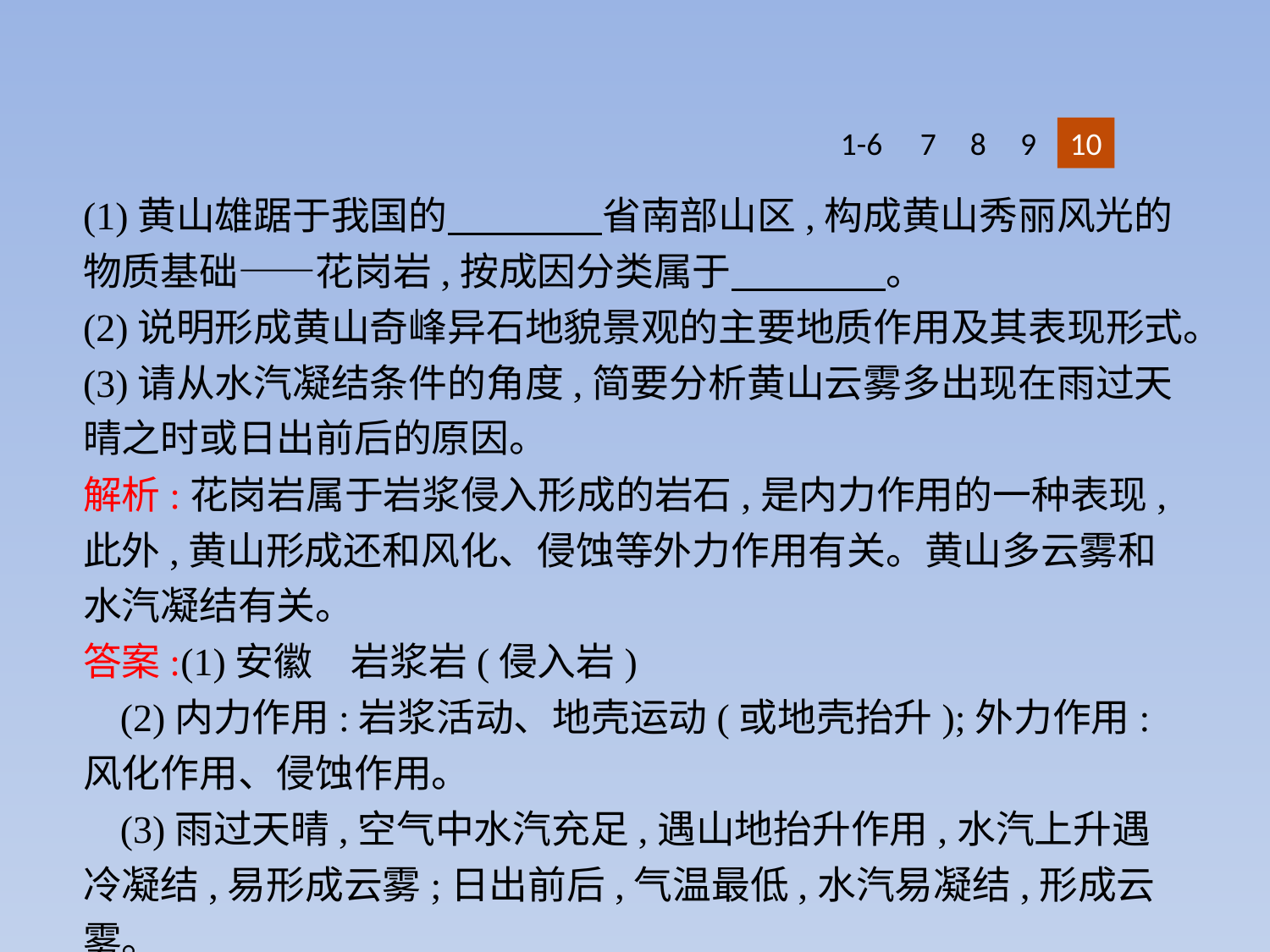

1-6
7
8
9
10
(1)黄山雄踞于我国的　　　　省南部山区,构成黄山秀丽风光的物质基础——花岗岩,按成因分类属于　　　　。
(2)说明形成黄山奇峰异石地貌景观的主要地质作用及其表现形式。
(3)请从水汽凝结条件的角度,简要分析黄山云雾多出现在雨过天晴之时或日出前后的原因。
解析:花岗岩属于岩浆侵入形成的岩石,是内力作用的一种表现,此外,黄山形成还和风化、侵蚀等外力作用有关。黄山多云雾和水汽凝结有关。
答案:(1)安徽　岩浆岩(侵入岩)
(2)内力作用:岩浆活动、地壳运动(或地壳抬升);外力作用:风化作用、侵蚀作用。
(3)雨过天晴,空气中水汽充足,遇山地抬升作用,水汽上升遇冷凝结,易形成云雾;日出前后,气温最低,水汽易凝结,形成云雾。